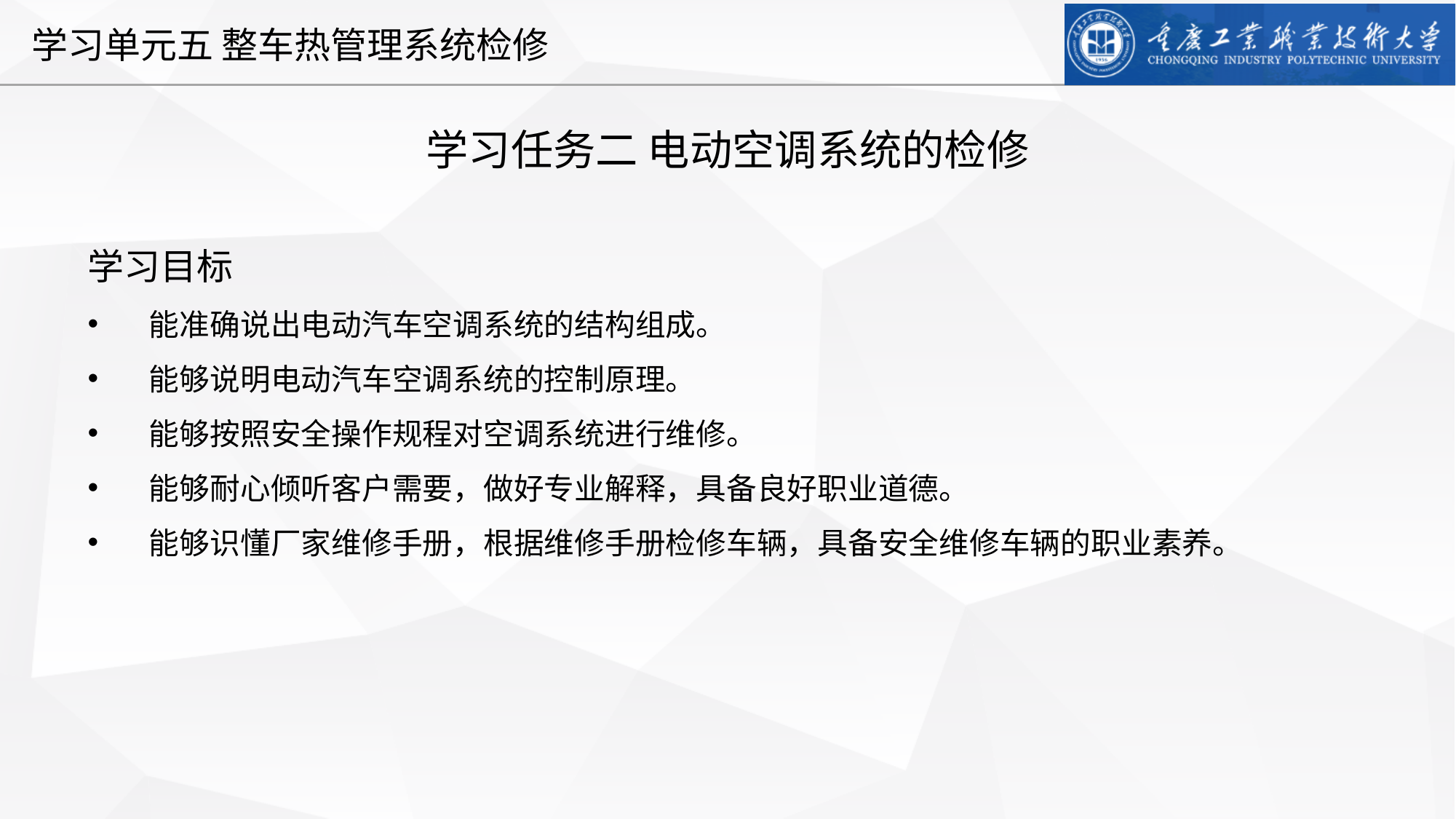

学习任务二 电动空调系统的检修
学习目标
能准确说出电动汽车空调系统的结构组成。
能够说明电动汽车空调系统的控制原理。
能够按照安全操作规程对空调系统进行维修。
能够耐心倾听客户需要，做好专业解释，具备良好职业道德。
能够识懂厂家维修手册，根据维修手册检修车辆，具备安全维修车辆的职业素养。